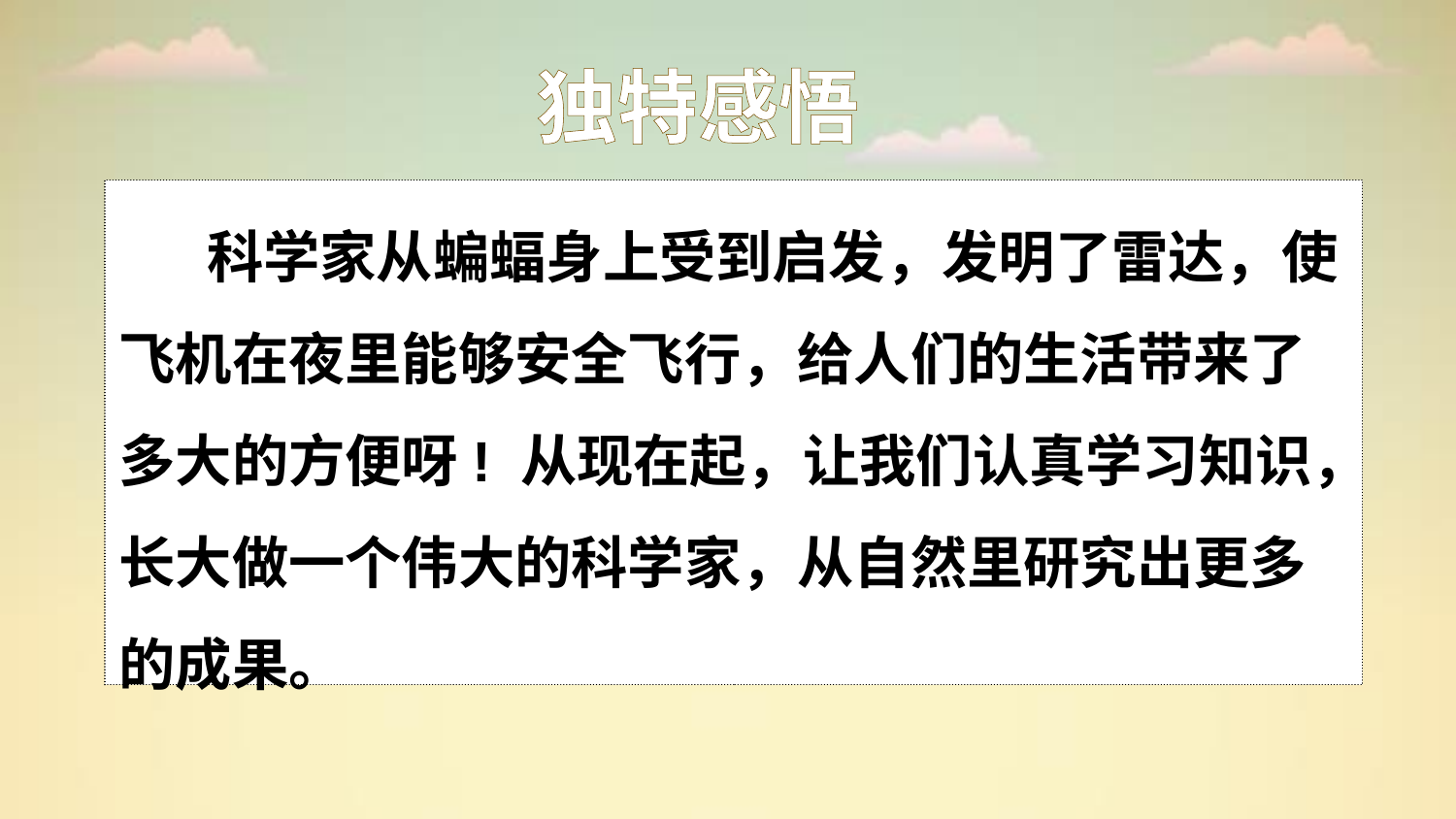

独特感悟
  科学家从蝙蝠身上受到启发，发明了雷达，使飞机在夜里能够安全飞行，给人们的生活带来了多大的方便呀! 从现在起，让我们认真学习知识，长大做一个伟大的科学家，从自然里研究出更多的成果。